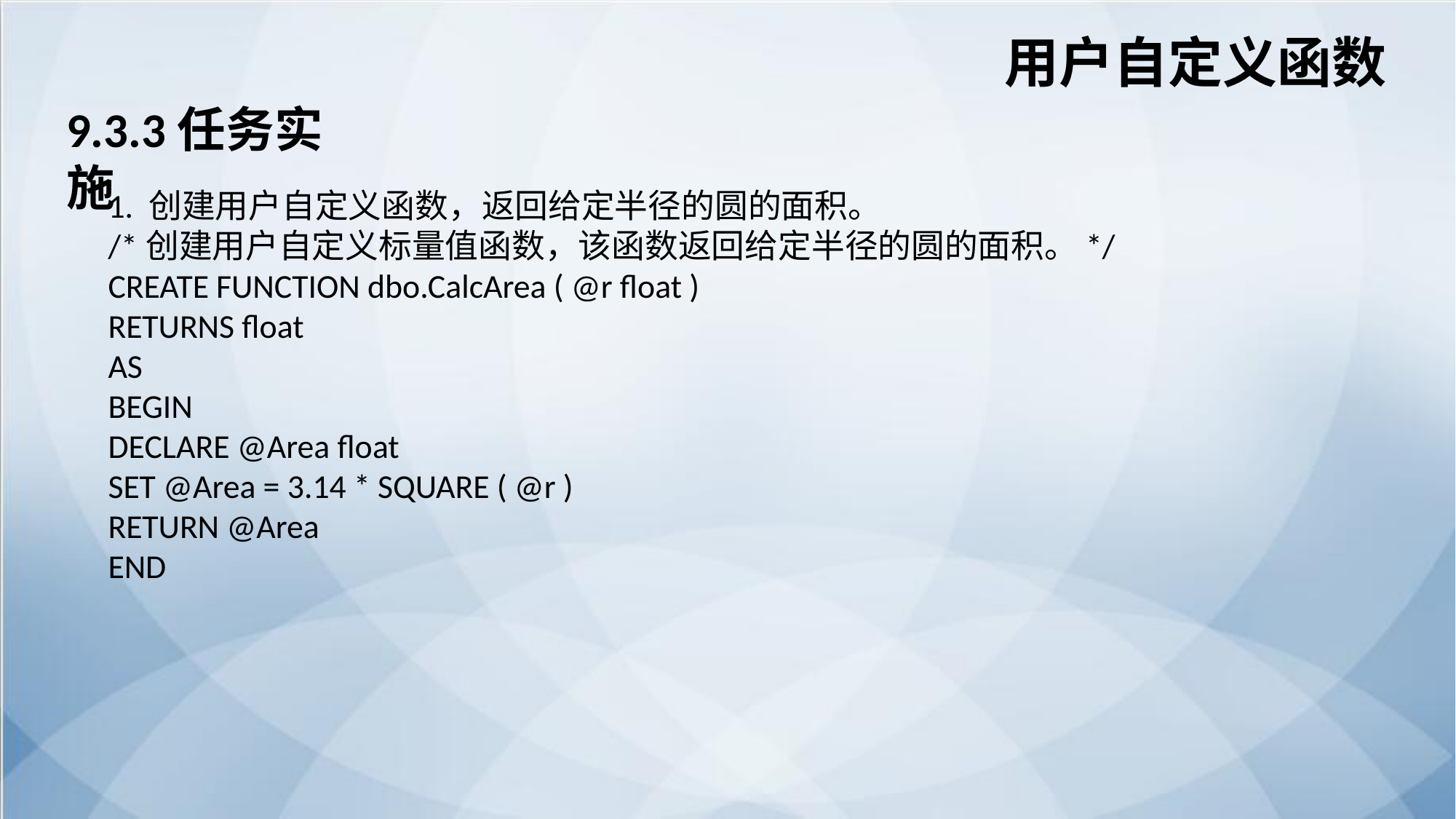

用户自定义函数
9.3.3任务实施
1. 创建用户自定义函数，返回给定半径的圆的面积。
/*创建用户自定义标量值函数，该函数返回给定半径的圆的面积。*/
CREATE FUNCTION dbo.CalcArea ( @r float )
RETURNS float
AS
BEGIN
DECLARE @Area float
SET @Area = 3.14 * SQUARE ( @r )
RETURN @Area
END